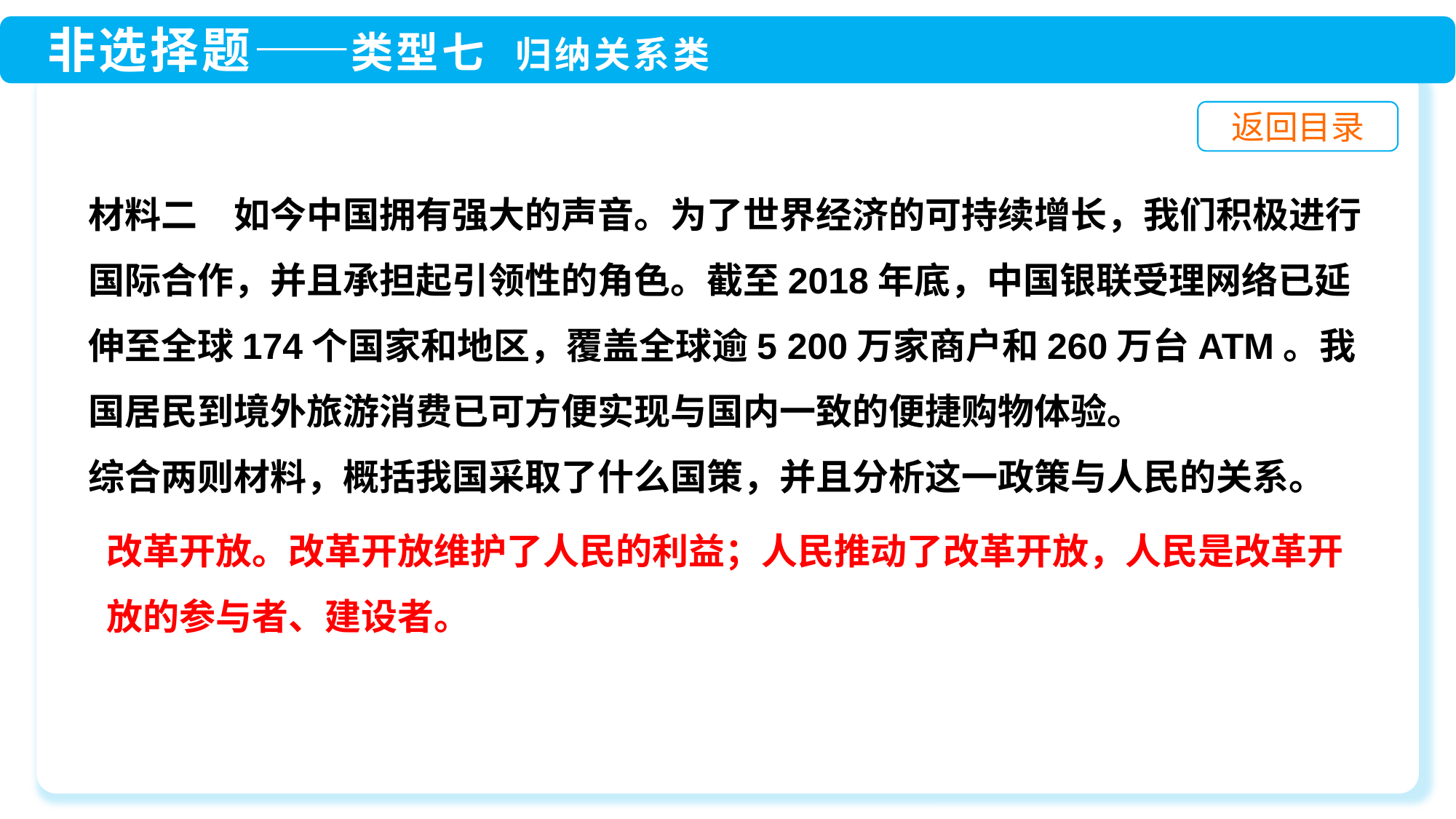

材料二　如今中国拥有强大的声音。为了世界经济的可持续增长，我们积极进行国际合作，并且承担起引领性的角色。截至2018年底，中国银联受理网络已延伸至全球174个国家和地区，覆盖全球逾5 200万家商户和260万台ATM。我国居民到境外旅游消费已可方便实现与国内一致的便捷购物体验。
综合两则材料，概括我国采取了什么国策，并且分析这一政策与人民的关系。
改革开放。改革开放维护了人民的利益；人民推动了改革开放，人民是改革开放的参与者、建设者。